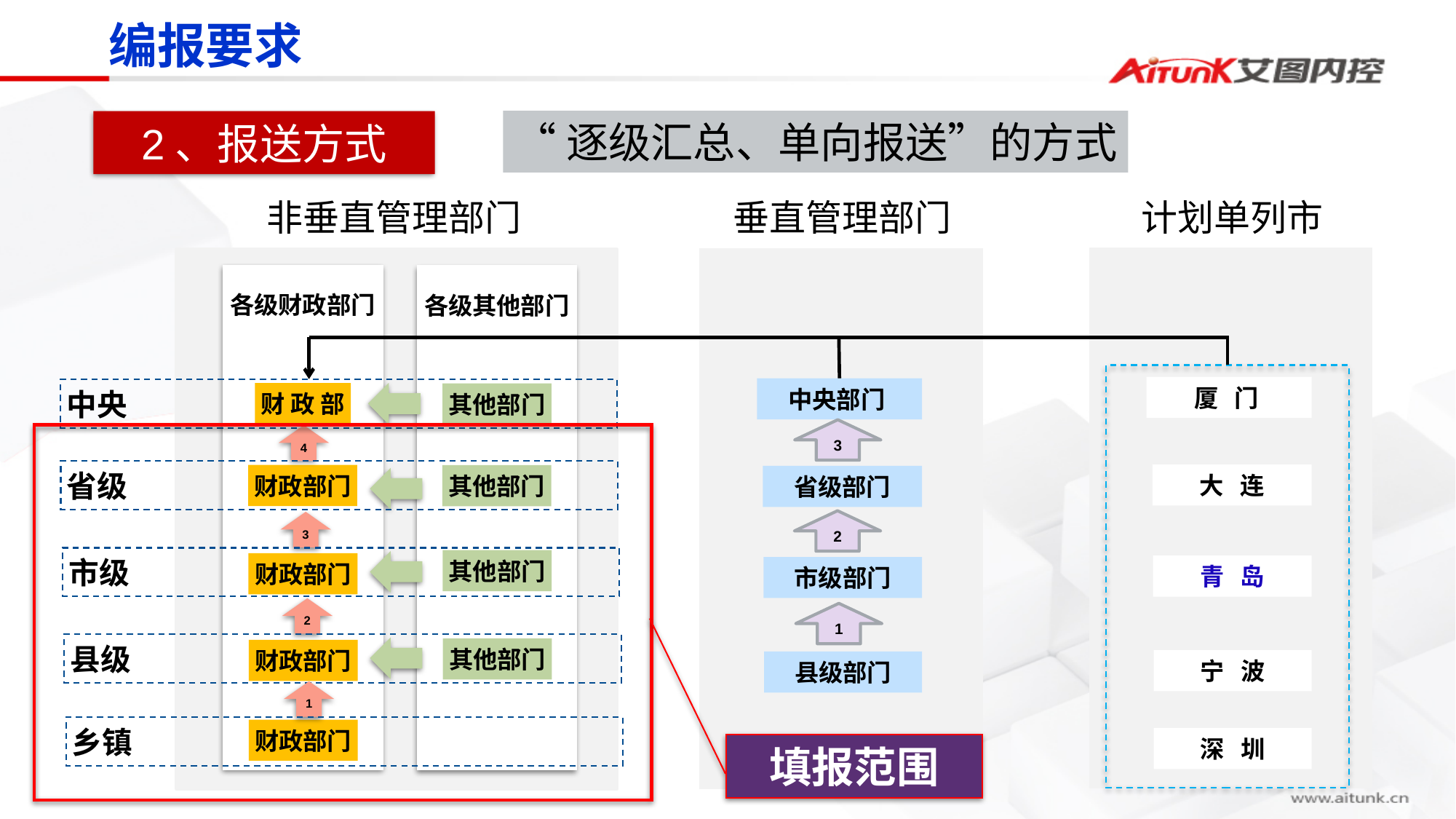

编报要求
2、报送方式
“逐级汇总、单向报送”的方式
非垂直管理部门
计划单列市
垂直管理部门

厦   门
大   连
青   岛
宁   波

中央部门
省级部门
市级部门
县级部门
3
2
1

各级其他部门
其他部门
其他部门
其他部门
其他部门
各级财政部门

中央

财 政 部

填报范围
4
省级
财政部门

3
市级

财政部门
2
县级

财政部门
1
乡镇
财政部门
深   圳